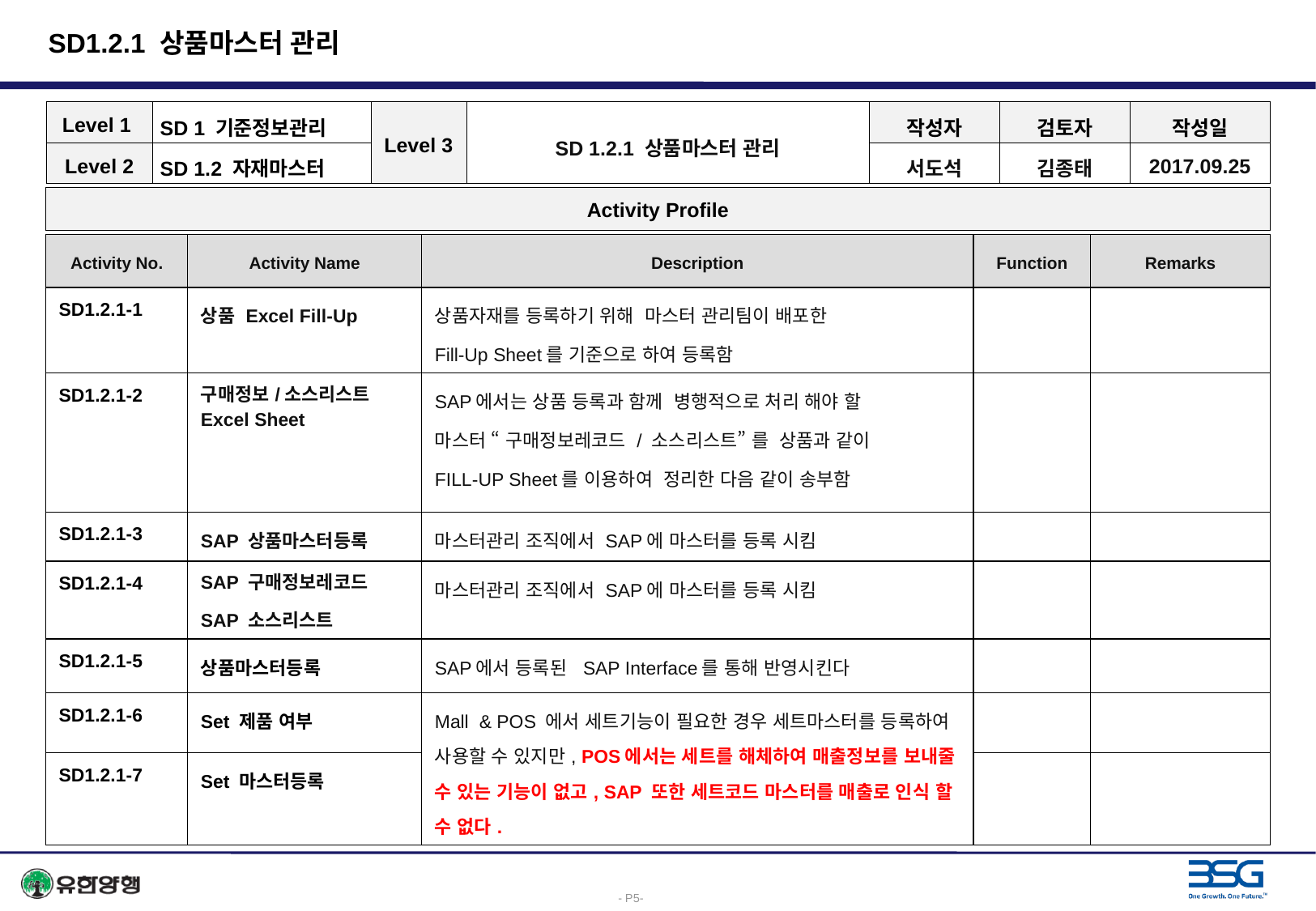

# SD1.2.1 상품마스터 관리
| Level 1 | SD 1 기준정보관리 | Level 3 | SD 1.2.1 상품마스터 관리 | 작성자 | 검토자 | 작성일 |
| --- | --- | --- | --- | --- | --- | --- |
| Level 2 | SD 1.2 자재마스터 |  |  | 서도석 | 김종태 | 2017.09.25 |
Activity Profile
| Activity No. | Activity Name | Description | Function | Remarks |
| --- | --- | --- | --- | --- |
| SD1.2.1-1 | 상품 Excel Fill-Up | 상품자재를 등록하기 위해 마스터 관리팀이 배포한 Fill-Up Sheet를 기준으로 하여 등록함 |  |  |
| SD1.2.1-2 | 구매정보/소스리스트 Excel Sheet | SAP에서는 상품 등록과 함께 병행적으로 처리 해야 할 마스터 “ 구매정보레코드 / 소스리스트” 를 상품과 같이 FILL-UP Sheet를 이용하여 정리한 다음 같이 송부함 |  |  |
| SD1.2.1-3 | SAP 상품마스터등록 | 마스터관리 조직에서 SAP에 마스터를 등록 시킴 |  |  |
| SD1.2.1-4 | SAP 구매정보레코드 SAP 소스리스트 | 마스터관리 조직에서 SAP에 마스터를 등록 시킴 |  |  |
| SD1.2.1-5 | 상품마스터등록 | SAP에서 등록된 SAP Interface를 통해 반영시킨다 |  |  |
| SD1.2.1-6 | Set 제품 여부 | Mall & POS 에서 세트기능이 필요한 경우 세트마스터를 등록하여 사용할 수 있지만, POS에서는 세트를 해체하여 매출정보를 보내줄 수 있는 기능이 없고, SAP 또한 세트코드 마스터를 매출로 인식 할 수 없다. |  |  |
| SD1.2.1-7 | Set 마스터등록 |  |  |  |